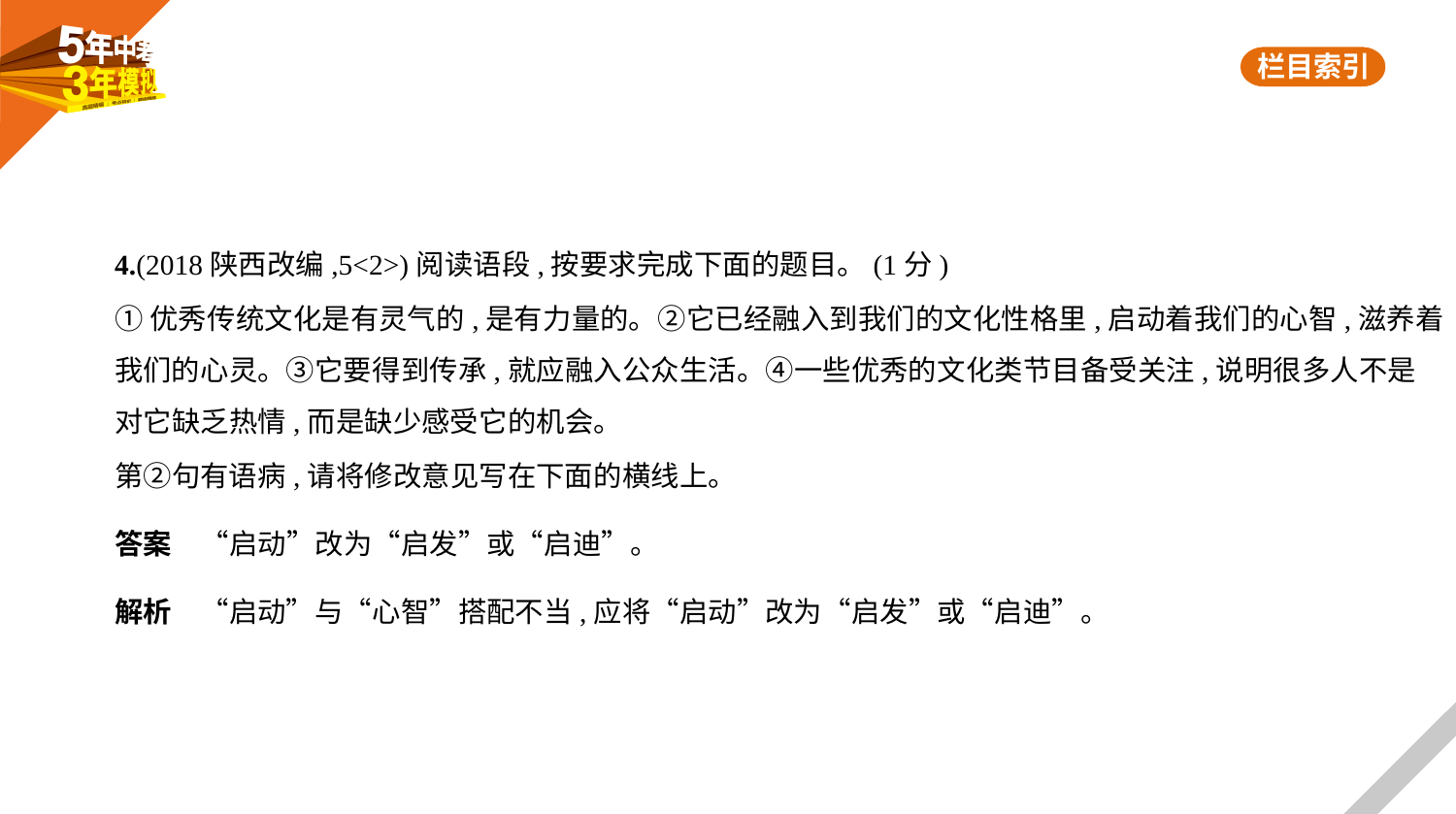

4.(2018陕西改编,5<2>)阅读语段,按要求完成下面的题目。(1分)
①优秀传统文化是有灵气的,是有力量的。②它已经融入到我们的文化性格里,启动着我们的心智,滋养着
我们的心灵。③它要得到传承,就应融入公众生活。④一些优秀的文化类节目备受关注,说明很多人不是
对它缺乏热情,而是缺少感受它的机会。
第②句有语病,请将修改意见写在下面的横线上。
答案　“启动”改为“启发”或“启迪”。
解析　“启动”与“心智”搭配不当,应将“启动”改为“启发”或“启迪”。